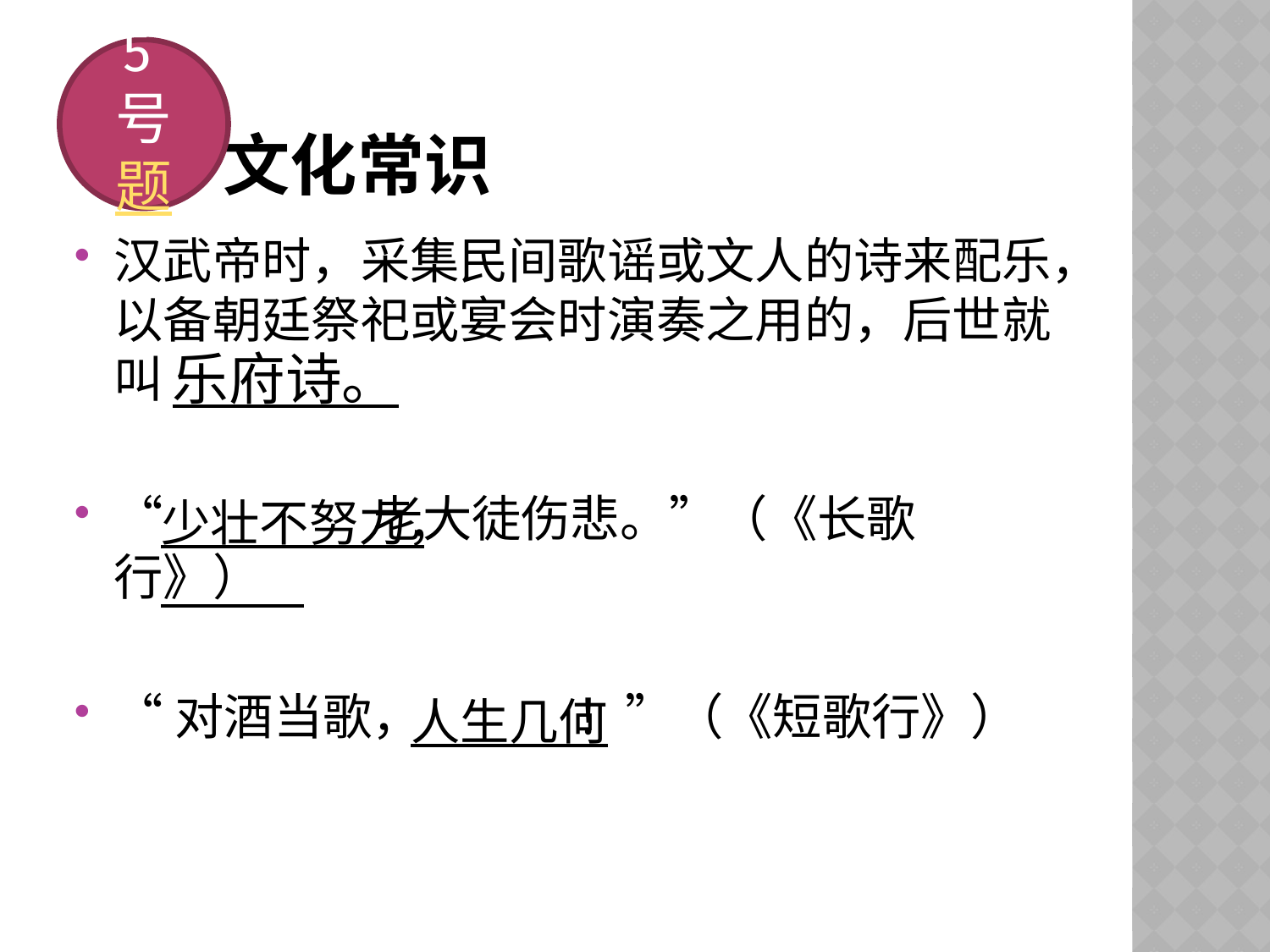

5号题
# 文化常识
汉武帝时，采集民间歌谣或文人的诗来配乐，以备朝廷祭祀或宴会时演奏之用的，后世就叫

“                  老大徒伤悲。”（《长歌行》）

“对酒当歌，              ！”（《短歌行》）

乐府诗。
少壮不努力，
人生几何